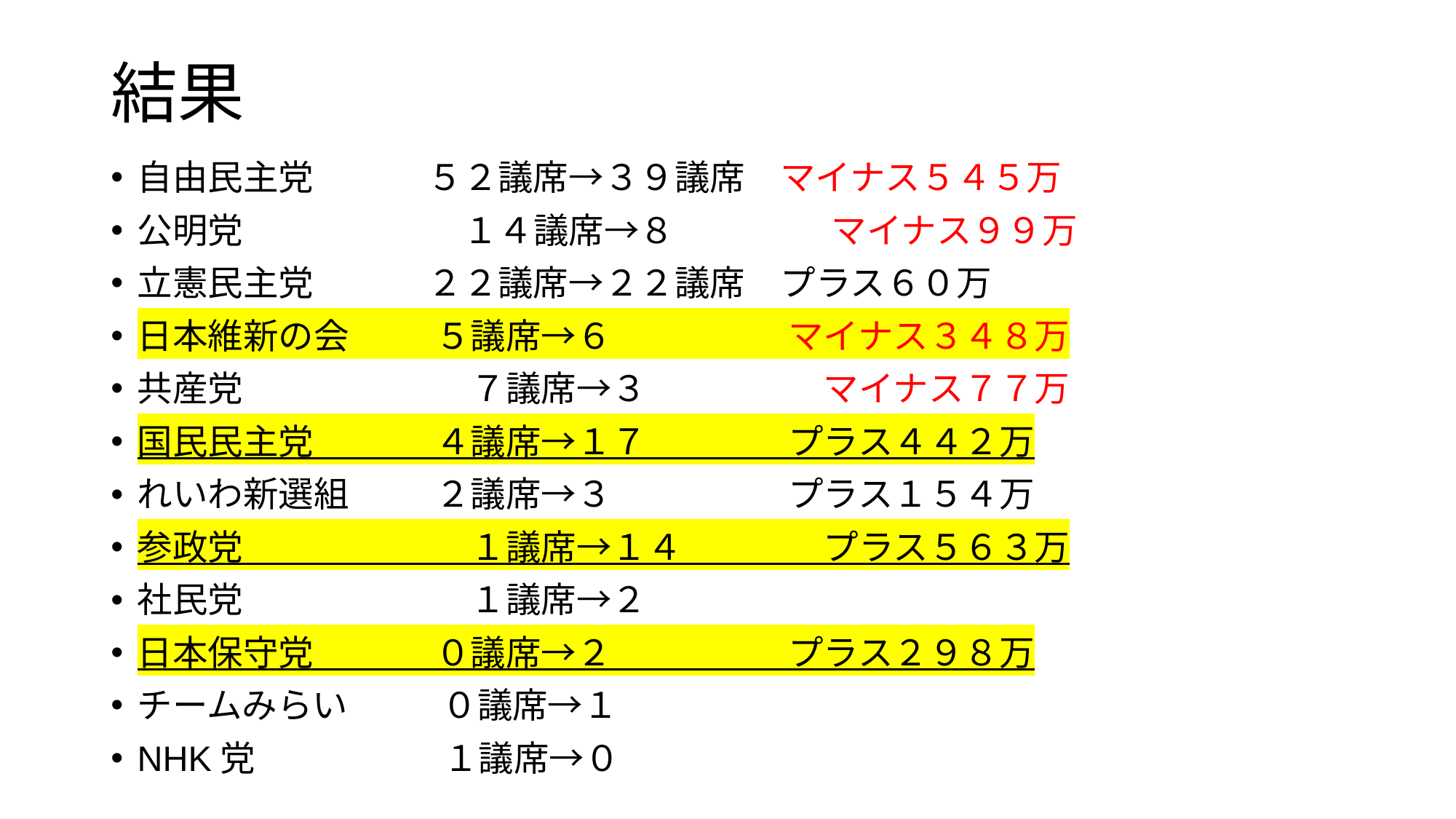

# 結果
自由民主党　 　　５２議席→３９議席　マイナス５４５万
公明党　　　　　 　１４議席→８　 　 　　マイナス９９万
立憲民主党　　 　２２議席→２２議席　プラス６０万
日本維新の会  　　５議席→６　　　　　マイナス３４８万
共産党　  　　　　　７議席→３　　　　　マイナス７７万
国民民主党  　　　４議席→１７　　　　プラス４４２万
れいわ新選組  　　２議席→３　　　　　プラス１５４万
参政党　　 　　 　　１議席→１４　　　　プラス５６３万
社民党　　 　　 　　１議席→２
日本保守党　  　　０議席→２　　　　　プラス２９８万
チームみらい　   　０議席→１
NHK党     　　　 　１議席→０